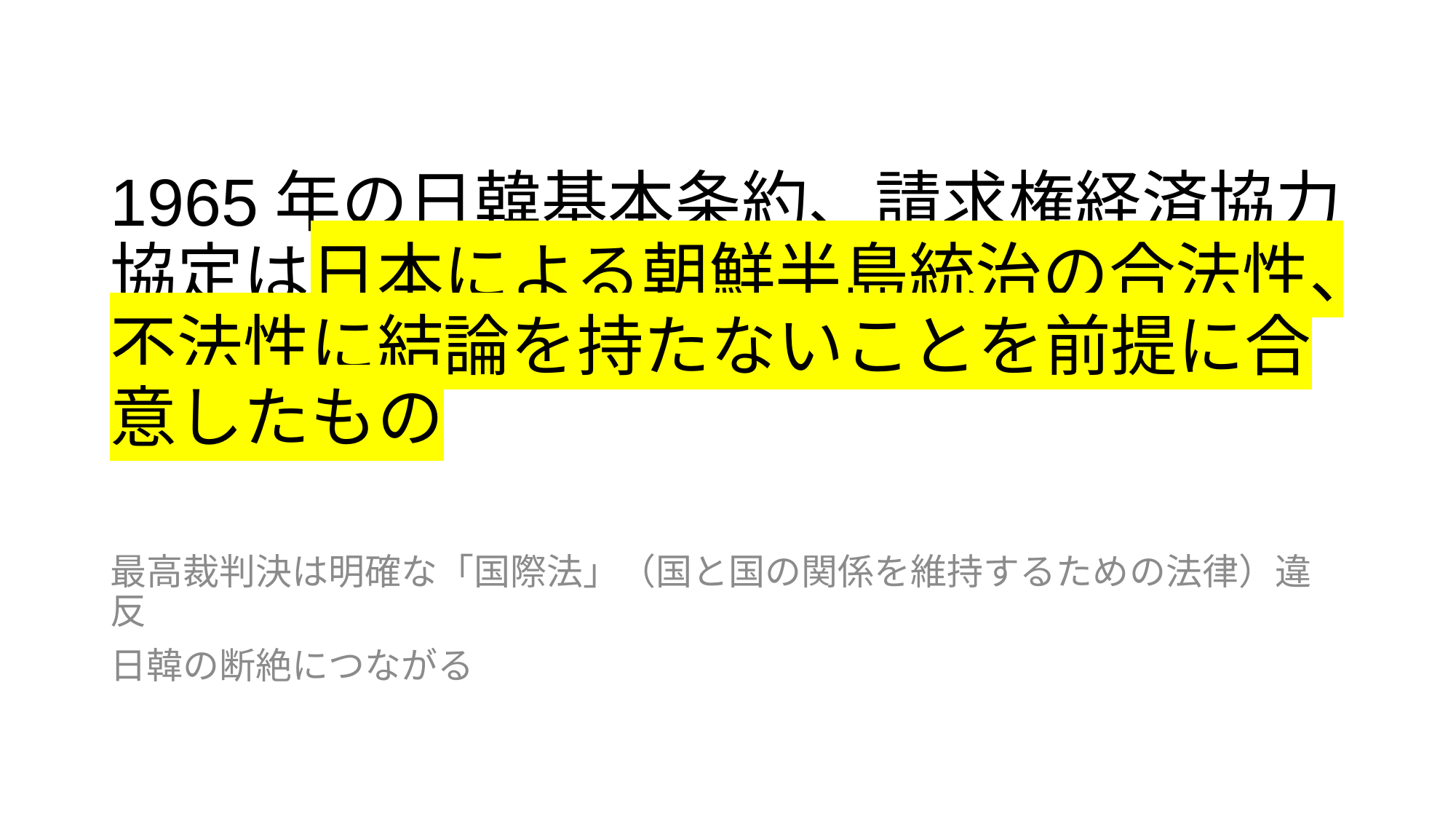

# 1965年の日韓基本条約、請求権経済協力協定は日本による朝鮮半島統治の合法性、不法性に結論を持たないことを前提に合意したもの
最高裁判決は明確な「国際法」（国と国の関係を維持するための法律）違反
日韓の断絶につながる